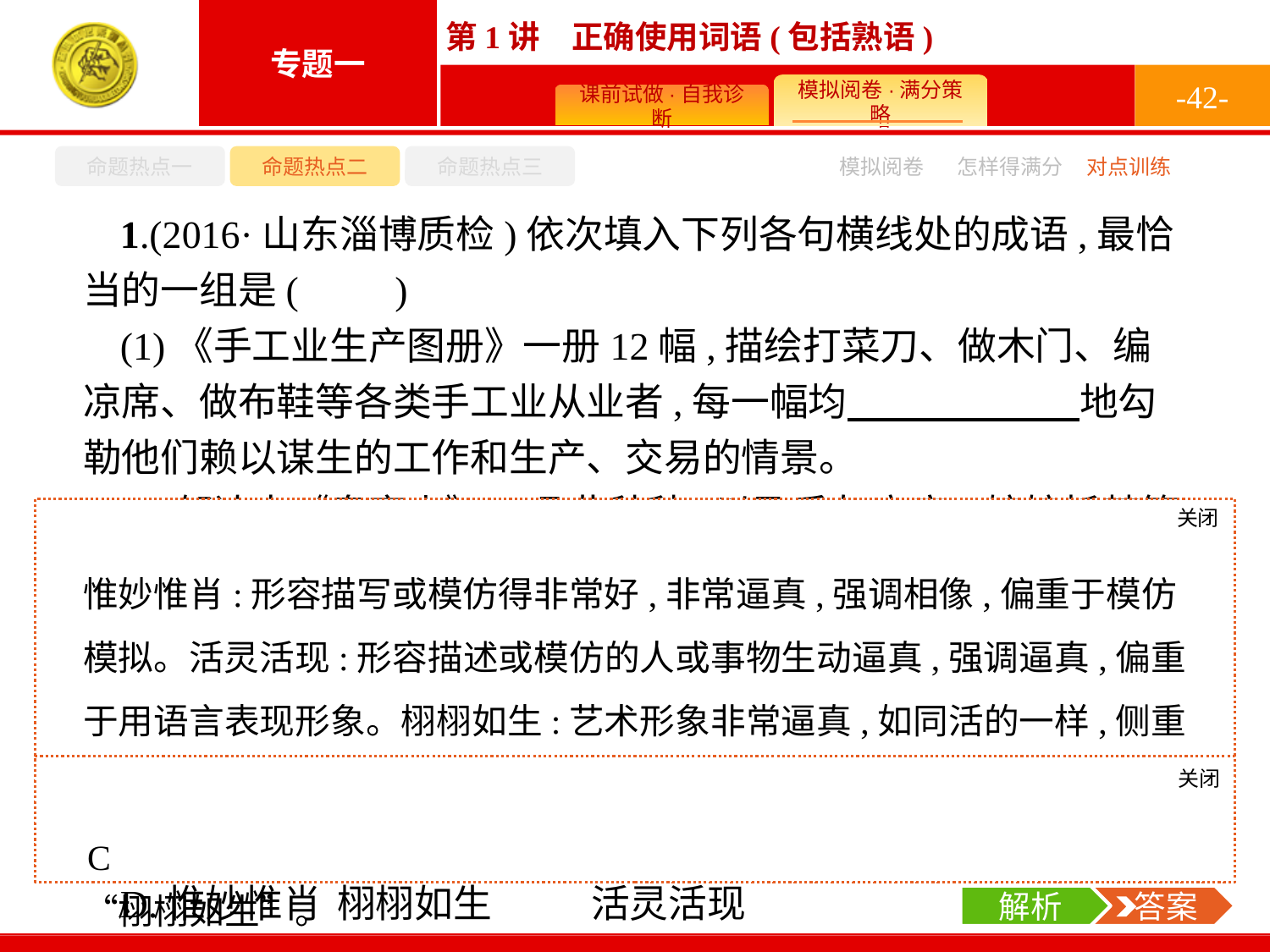

-42-
命题热点一
命题热点二
命题热点三
怎样得满分
模拟阅卷
对点训练
1.(2016·山东淄博质检)依次填入下列各句横线处的成语,最恰当的一组是(　　)
(1)《手工业生产图册》一册12幅,描绘打菜刀、做木门、编凉席、做布鞋等各类手工业从业者,每一幅均　　　　　　地勾勒他们赖以谋生的工作和生产、交易的情景。
(2)郁达夫《皋亭山》:“凡此种种,以及香灰疗病、娘娘托梦等最近的奇迹,他们都说得　　　　　　。”
(3)这十八个罗汉个个都只有拳头大小,十八个罗汉有的在念经,有的在敲木鱼,有的在打拳……形态各异,　　　　　　。
A.栩栩如生	活灵活现	惟妙惟肖
B.活灵活现	惟妙惟肖	栩栩如生
C.惟妙惟肖	活灵活现	栩栩如生
D.惟妙惟肖	栩栩如生	活灵活现

关闭
解析

惟妙惟肖:形容描写或模仿得非常好,非常逼真,强调相像,偏重于模仿模拟。活灵活现:形容描述或模仿的人或事物生动逼真,强调逼真,偏重于用语言表现形象。栩栩如生:艺术形象非常逼真,如同活的一样,侧重于艺术形象。第(1)句强调模仿,故用“惟妙惟肖”。第(2)句中“说得”偏重于语言,故用“活灵活现”。第(3)句中罗汉是艺术形象,故用“栩栩如生”。

关闭
解析
  答案

C
解析
  答案